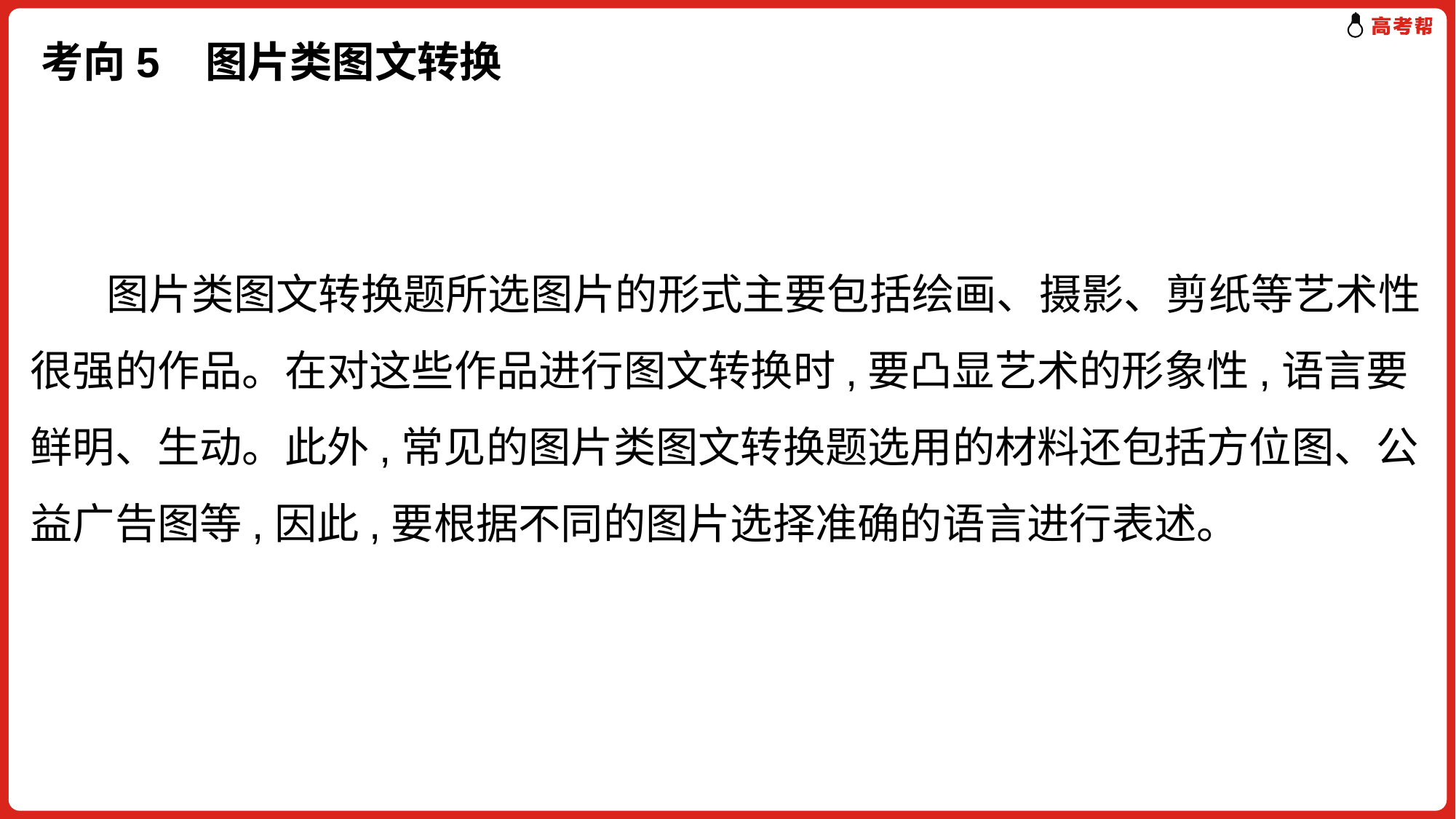

# 考向5   图片类图文转换
       图片类图文转换题所选图片的形式主要包括绘画、摄影、剪纸等艺术性很强的作品。在对这些作品进行图文转换时,要凸显艺术的形象性,语言要鲜明、生动。此外,常见的图片类图文转换题选用的材料还包括方位图、公益广告图等,因此,要根据不同的图片选择准确的语言进行表述。